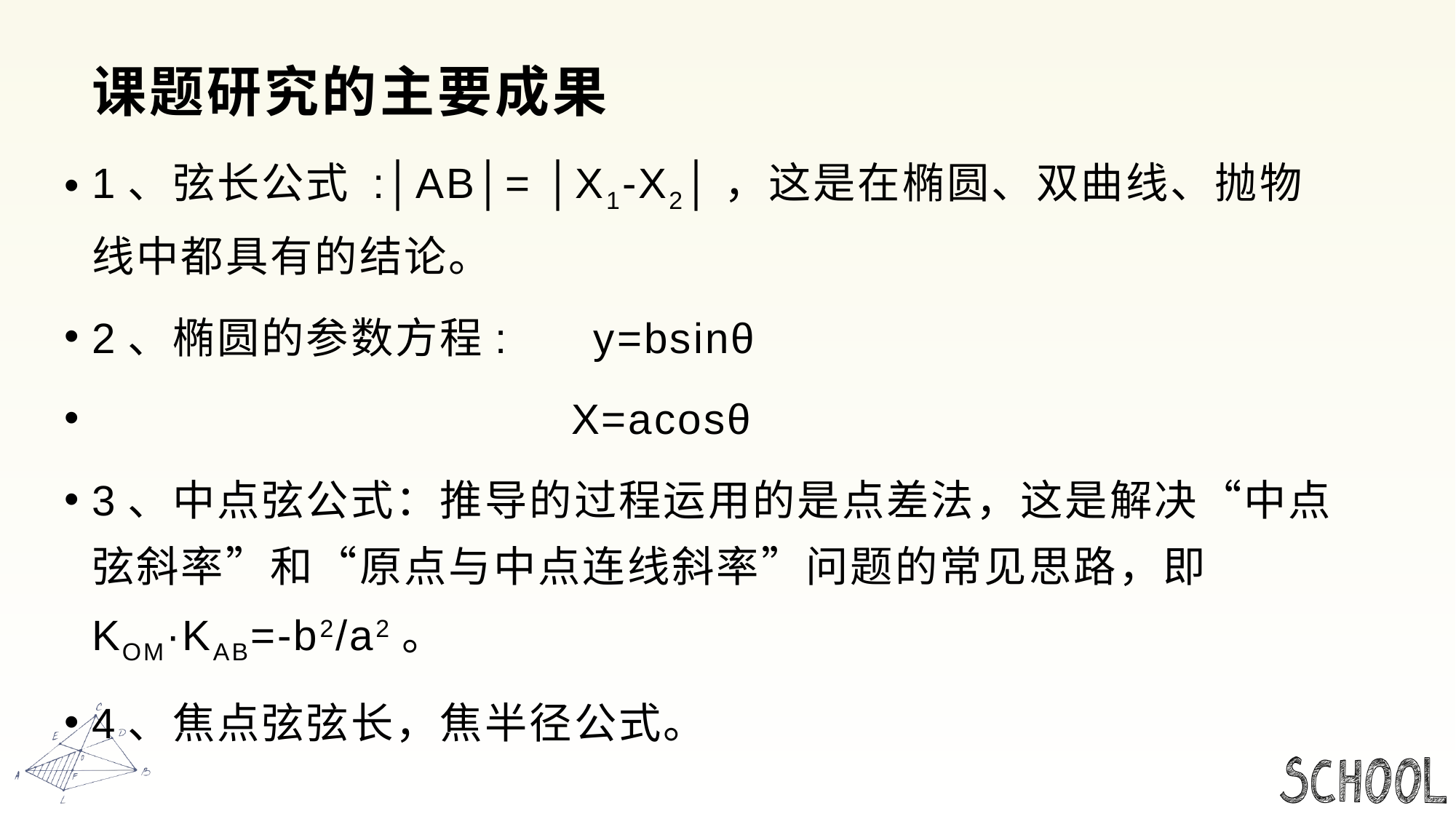

# 课题研究的主要成果
1、弦长公式 :│AB│= │X1-X2│，这是在椭圆、双曲线、抛物线中都具有的结论。
2、椭圆的参数方程:      y=bsinθ
                                  X=acosθ
3、中点弦公式：推导的过程运用的是点差法，这是解决“中点弦斜率”和“原点与中点连线斜率”问题的常见思路，即      KOM·KAB=-b2/a2。
4、焦点弦弦长，焦半径公式。